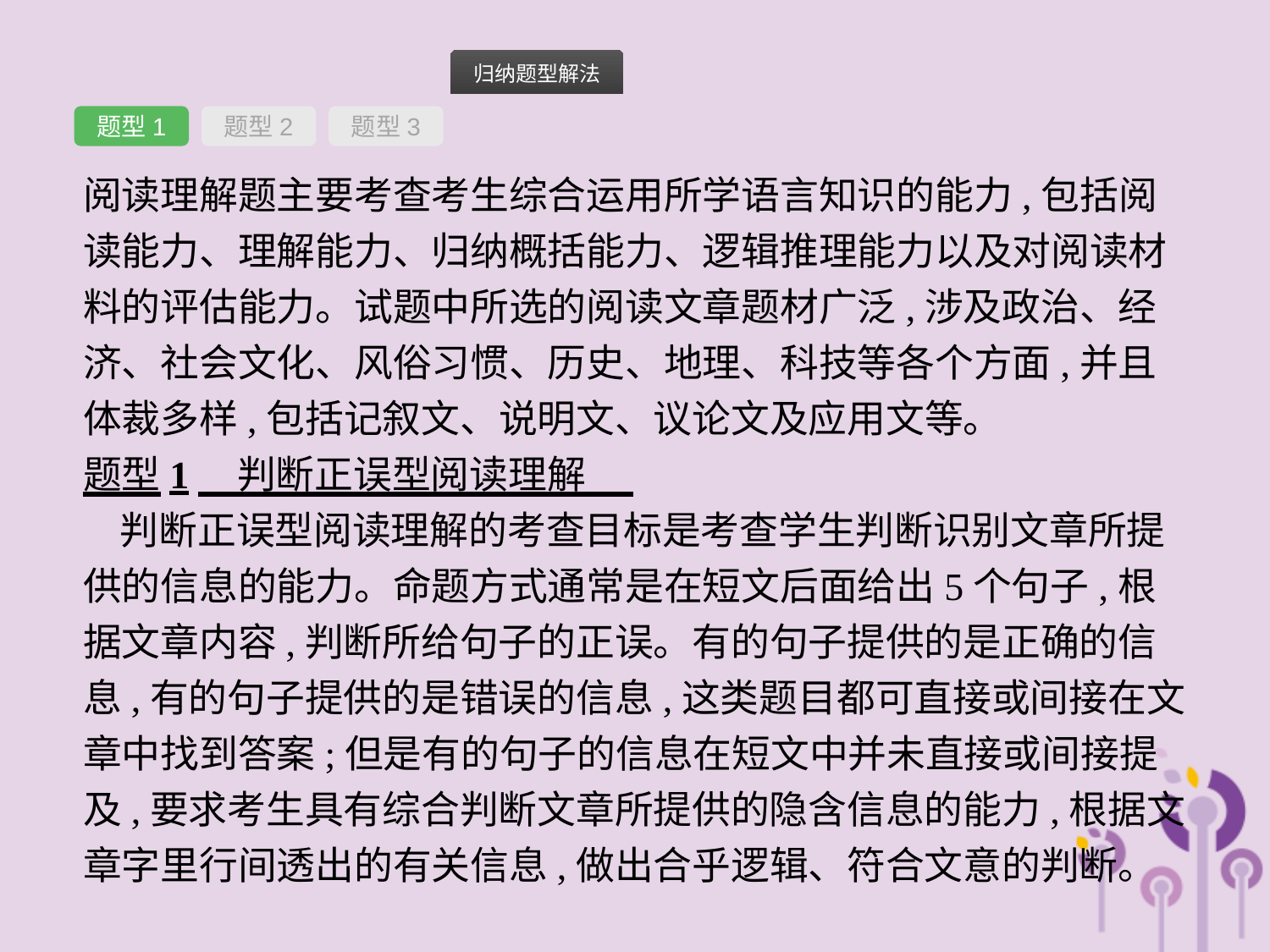

题型1
题型2
题型3
阅读理解题主要考查考生综合运用所学语言知识的能力,包括阅读能力、理解能力、归纳概括能力、逻辑推理能力以及对阅读材料的评估能力。试题中所选的阅读文章题材广泛,涉及政治、经济、社会文化、风俗习惯、历史、地理、科技等各个方面,并且体裁多样,包括记叙文、说明文、议论文及应用文等。
题型1　判断正误型阅读理解
判断正误型阅读理解的考查目标是考查学生判断识别文章所提供的信息的能力。命题方式通常是在短文后面给出5个句子,根据文章内容,判断所给句子的正误。有的句子提供的是正确的信息,有的句子提供的是错误的信息,这类题目都可直接或间接在文章中找到答案;但是有的句子的信息在短文中并未直接或间接提及,要求考生具有综合判断文章所提供的隐含信息的能力,根据文章字里行间透出的有关信息,做出合乎逻辑、符合文意的判断。